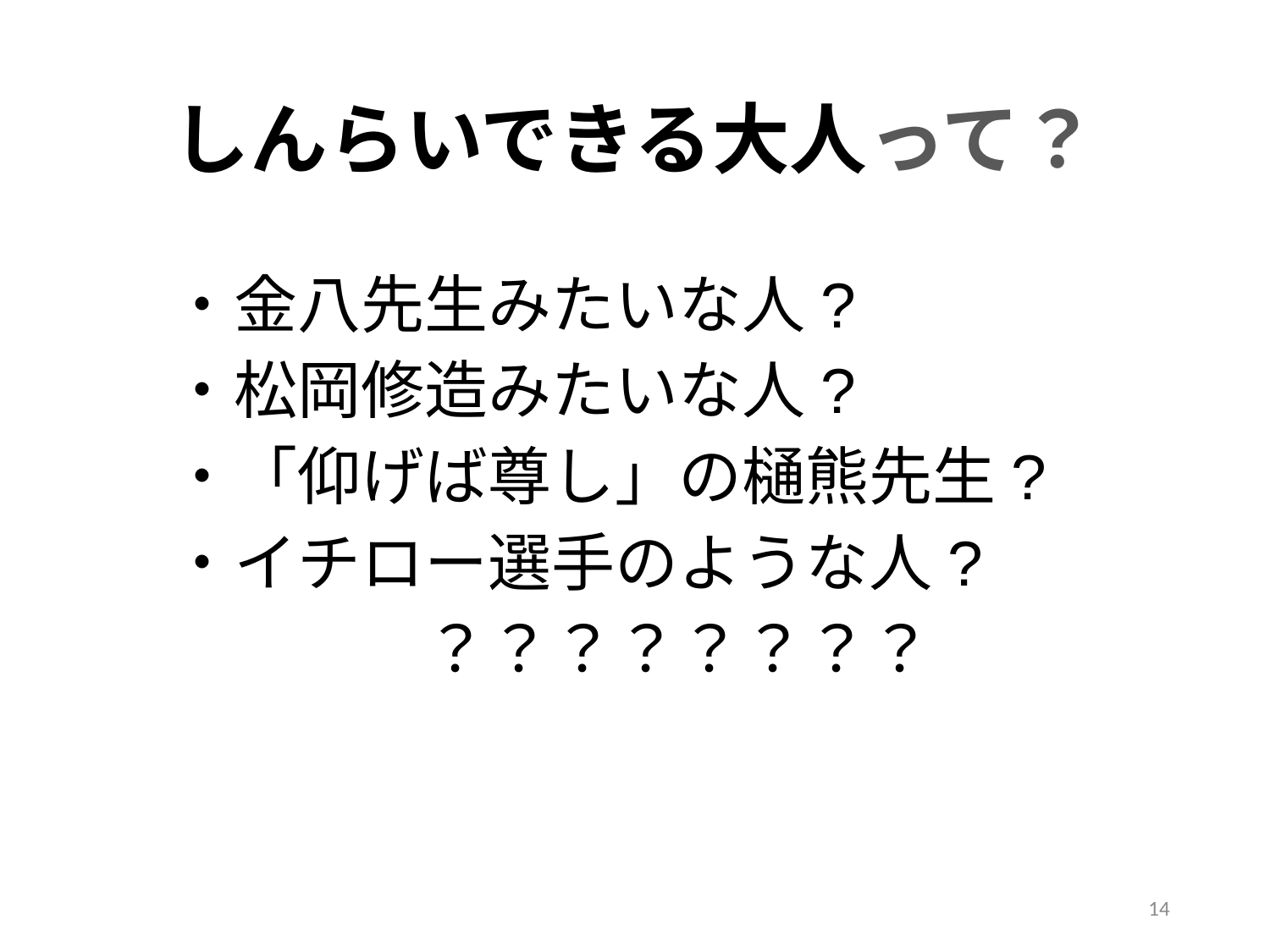

# しんらいできる大人って？
・金八先生みたいな人?
・松岡修造みたいな人?
・「仰げば尊し」の樋熊先生?
・イチロー選手のような人?
　　　　？？？？？？？？
14